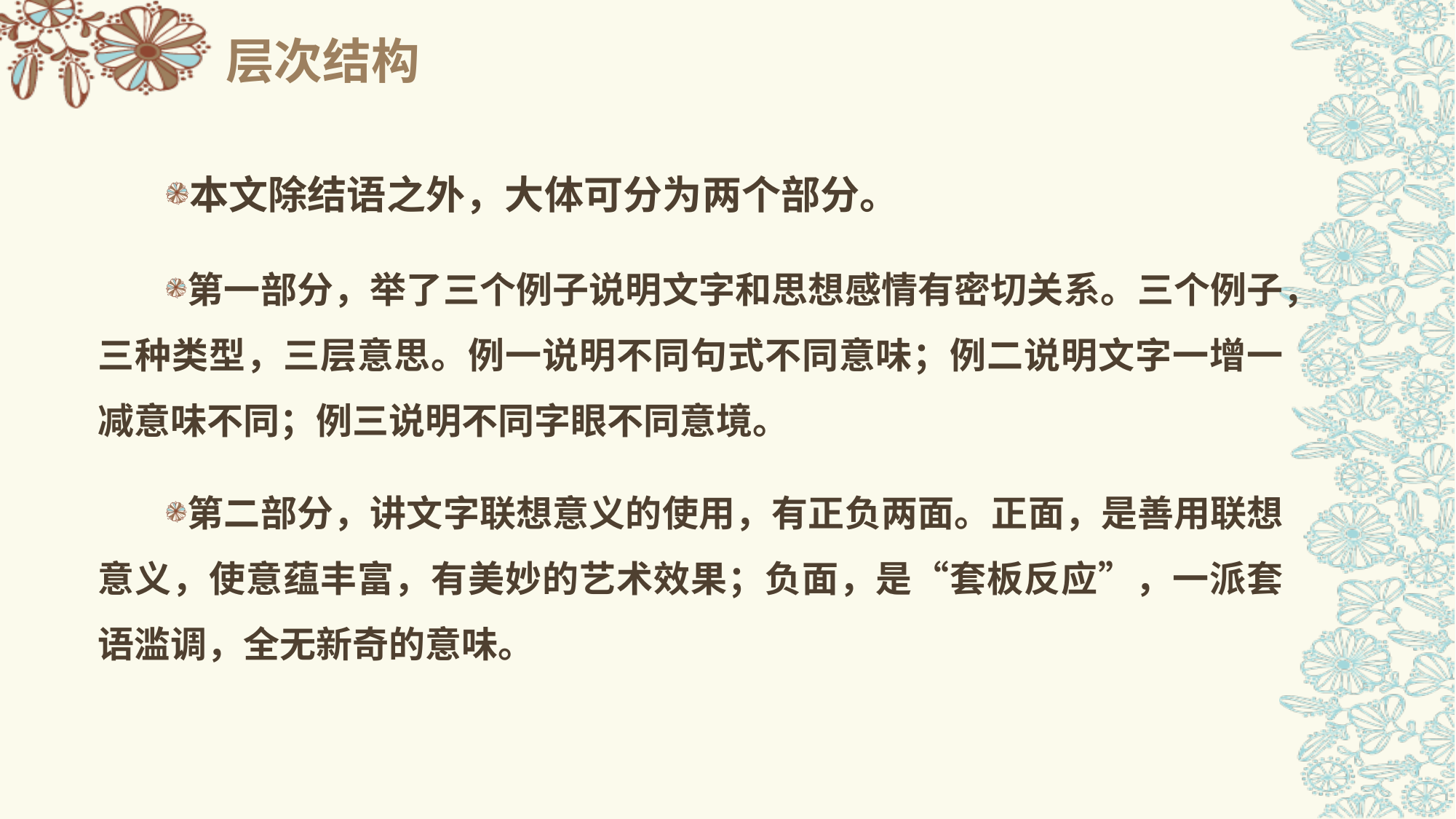

# 层次结构
本文除结语之外，大体可分为两个部分。
第一部分，举了三个例子说明文字和思想感情有密切关系。三个例子，三种类型，三层意思。例一说明不同句式不同意味；例二说明文字一增一减意味不同；例三说明不同字眼不同意境。
第二部分，讲文字联想意义的使用，有正负两面。正面，是善用联想意义，使意蕴丰富，有美妙的艺术效果；负面，是“套板反应”，一派套语滥调，全无新奇的意味。